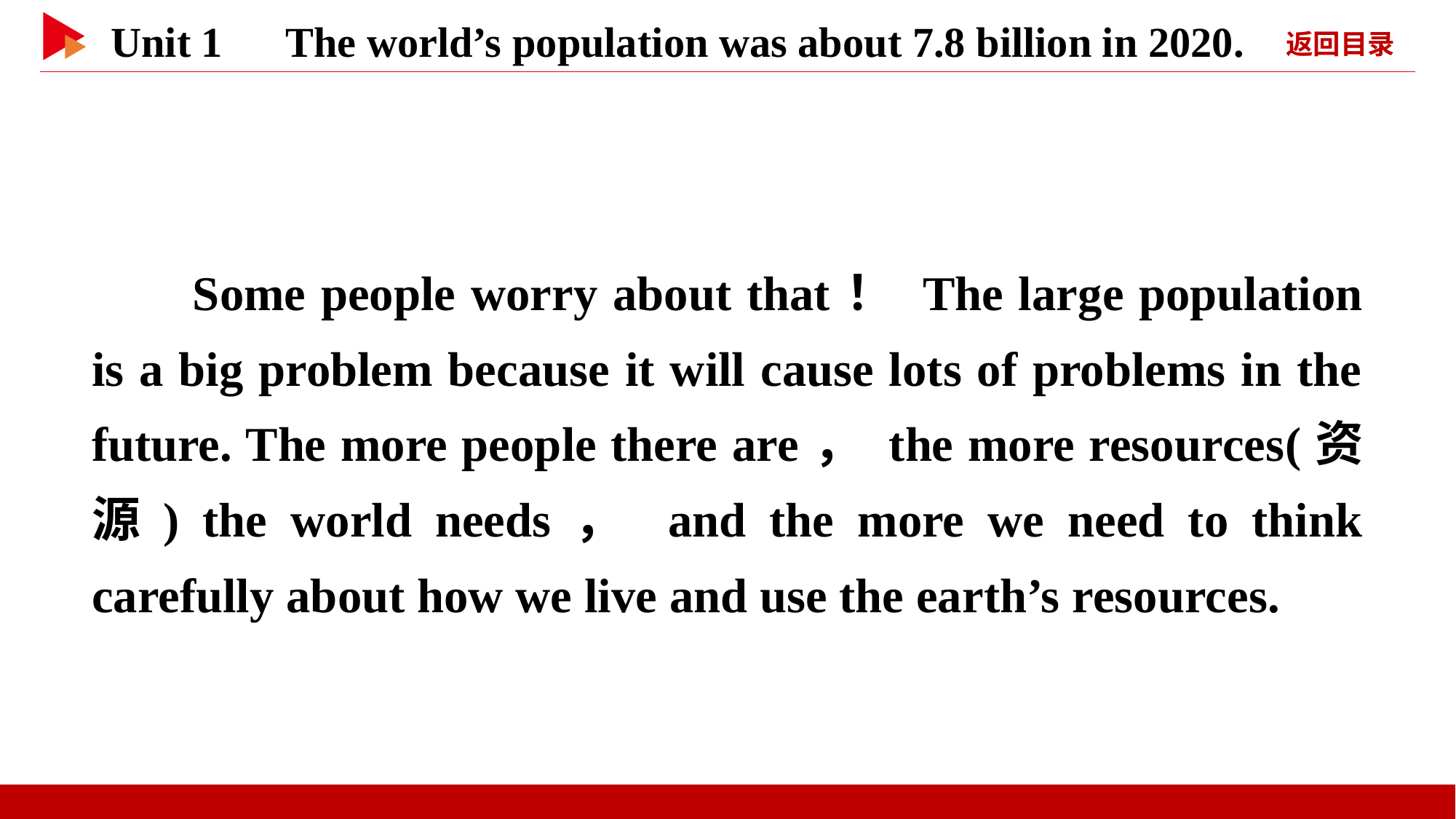

Some people worry about that！ The large population is a big problem because it will cause lots of problems in the future. The more people there are， the more resources(资源) the world needs， and the more we need to think carefully about how we live and use the earth’s resources.